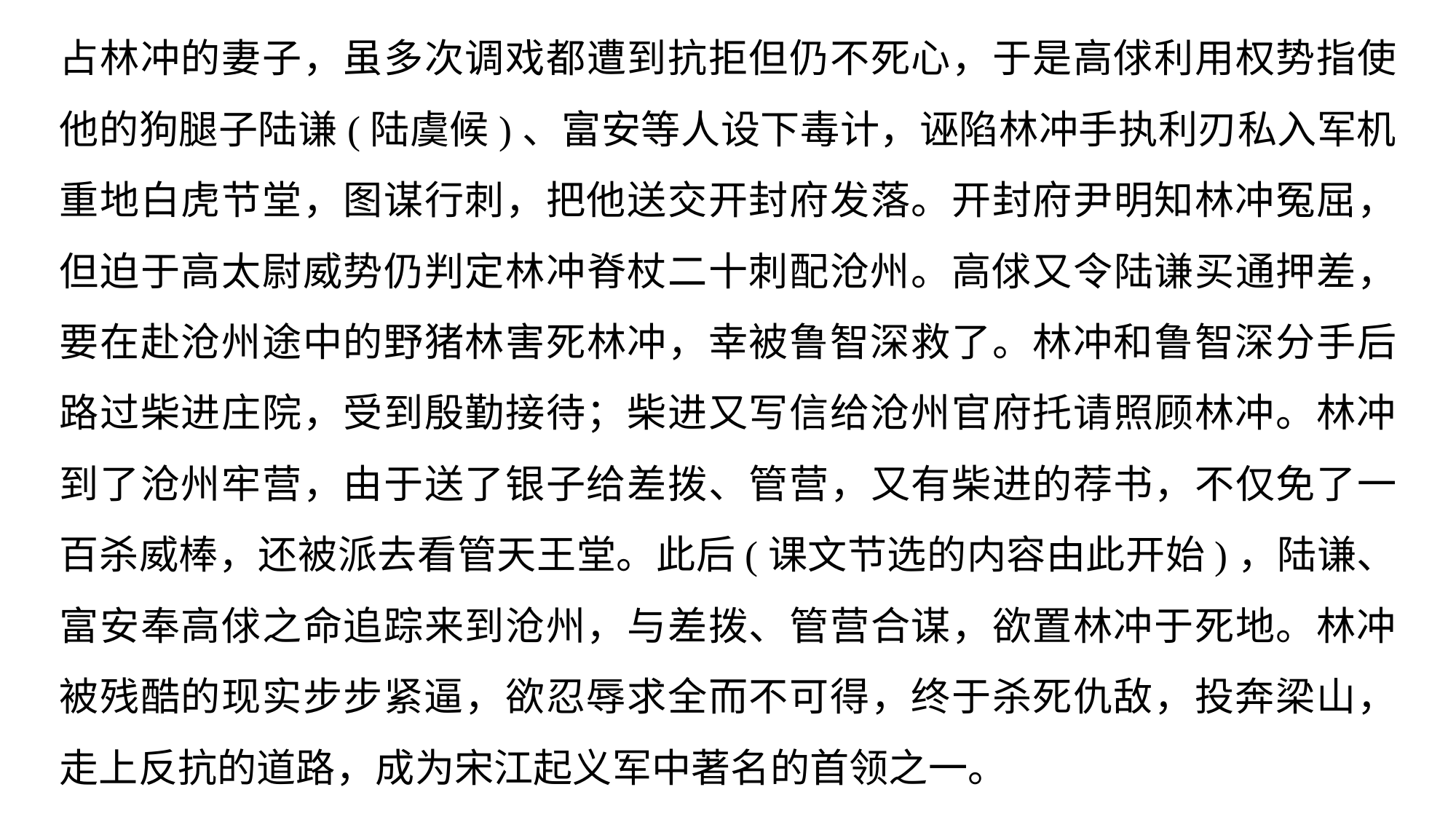

占林冲的妻子，虽多次调戏都遭到抗拒但仍不死心，于是高俅利用权势指使他的狗腿子陆谦(陆虞候)、富安等人设下毒计，诬陷林冲手执利刃私入军机重地白虎节堂，图谋行刺，把他送交开封府发落。开封府尹明知林冲冤屈，但迫于高太尉威势仍判定林冲脊杖二十刺配沧州。高俅又令陆谦买通押差，要在赴沧州途中的野猪林害死林冲，幸被鲁智深救了。林冲和鲁智深分手后路过柴进庄院，受到殷勤接待；柴进又写信给沧州官府托请照顾林冲。林冲到了沧州牢营，由于送了银子给差拨、管营，又有柴进的荐书，不仅免了一百杀威棒，还被派去看管天王堂。此后(课文节选的内容由此开始)，陆谦、富安奉高俅之命追踪来到沧州，与差拨、管营合谋，欲置林冲于死地。林冲被残酷的现实步步紧逼，欲忍辱求全而不可得，终于杀死仇敌，投奔梁山，走上反抗的道路，成为宋江起义军中著名的首领之一。